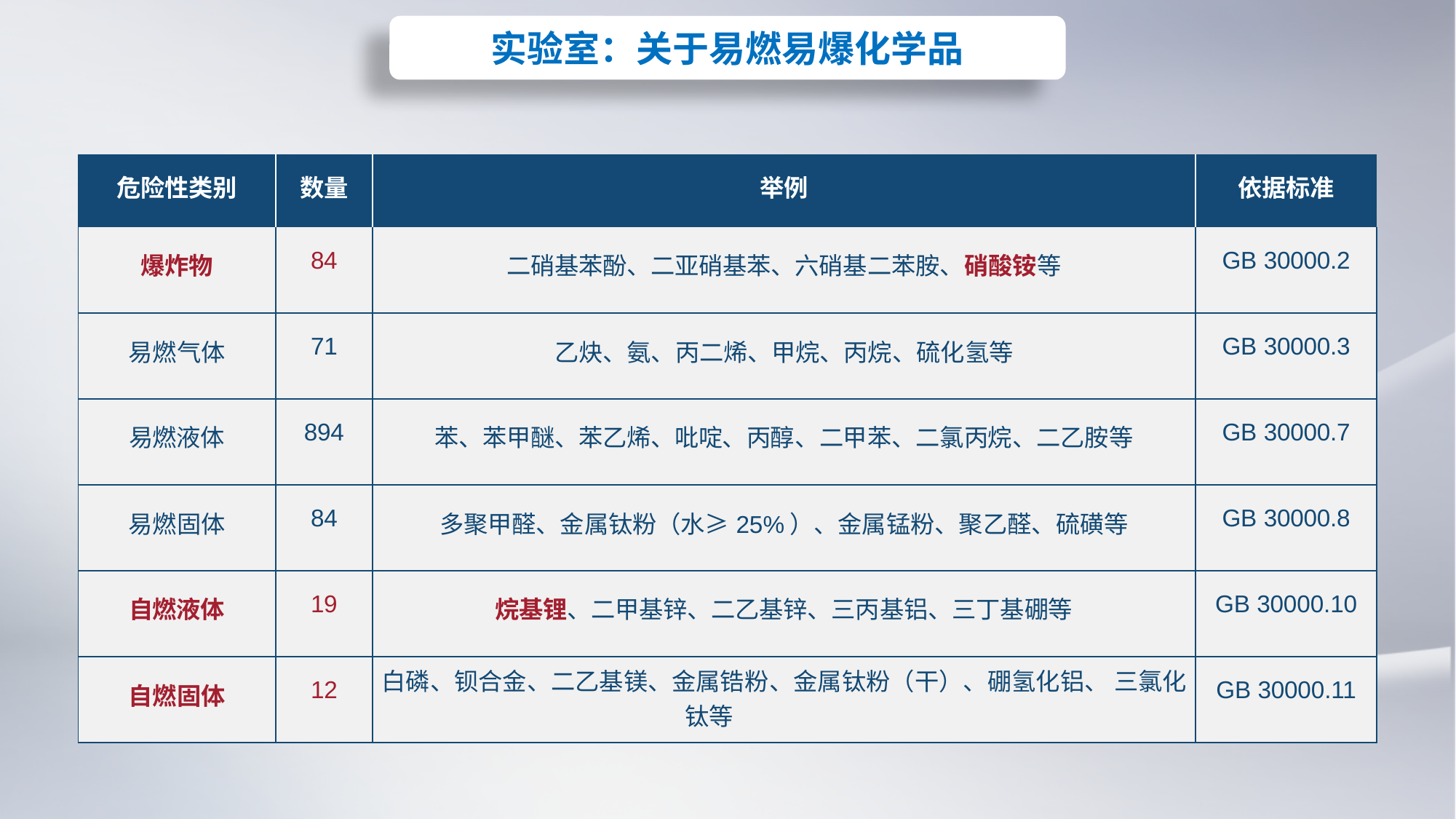

实验室：关于易燃易爆化学品
| 危险性类别 | 数量 | 举例 | 依据标准 |
| --- | --- | --- | --- |
| 爆炸物 | 84 | 二硝基苯酚、二亚硝基苯、六硝基二苯胺、硝酸铵等 | GB 30000.2 |
| 易燃气体 | 71 | 乙炔、氨、丙二烯、甲烷、丙烷、硫化氢等 | GB 30000.3 |
| 易燃液体 | 894 | 苯、苯甲醚、苯乙烯、吡啶、丙醇、二甲苯、二氯丙烷、二乙胺等 | GB 30000.7 |
| 易燃固体 | 84 | 多聚甲醛、金属钛粉（水≥25%）、金属锰粉、聚乙醛、硫磺等 | GB 30000.8 |
| 自燃液体 | 19 | 烷基锂、二甲基锌、二乙基锌、三丙基铝、三丁基硼等 | GB 30000.10 |
| 自燃固体 | 12 | 白磷、钡合金、二乙基镁、金属锆粉、金属钛粉（干）、硼氢化铝、 三氯化钛等 | GB 30000.11 |